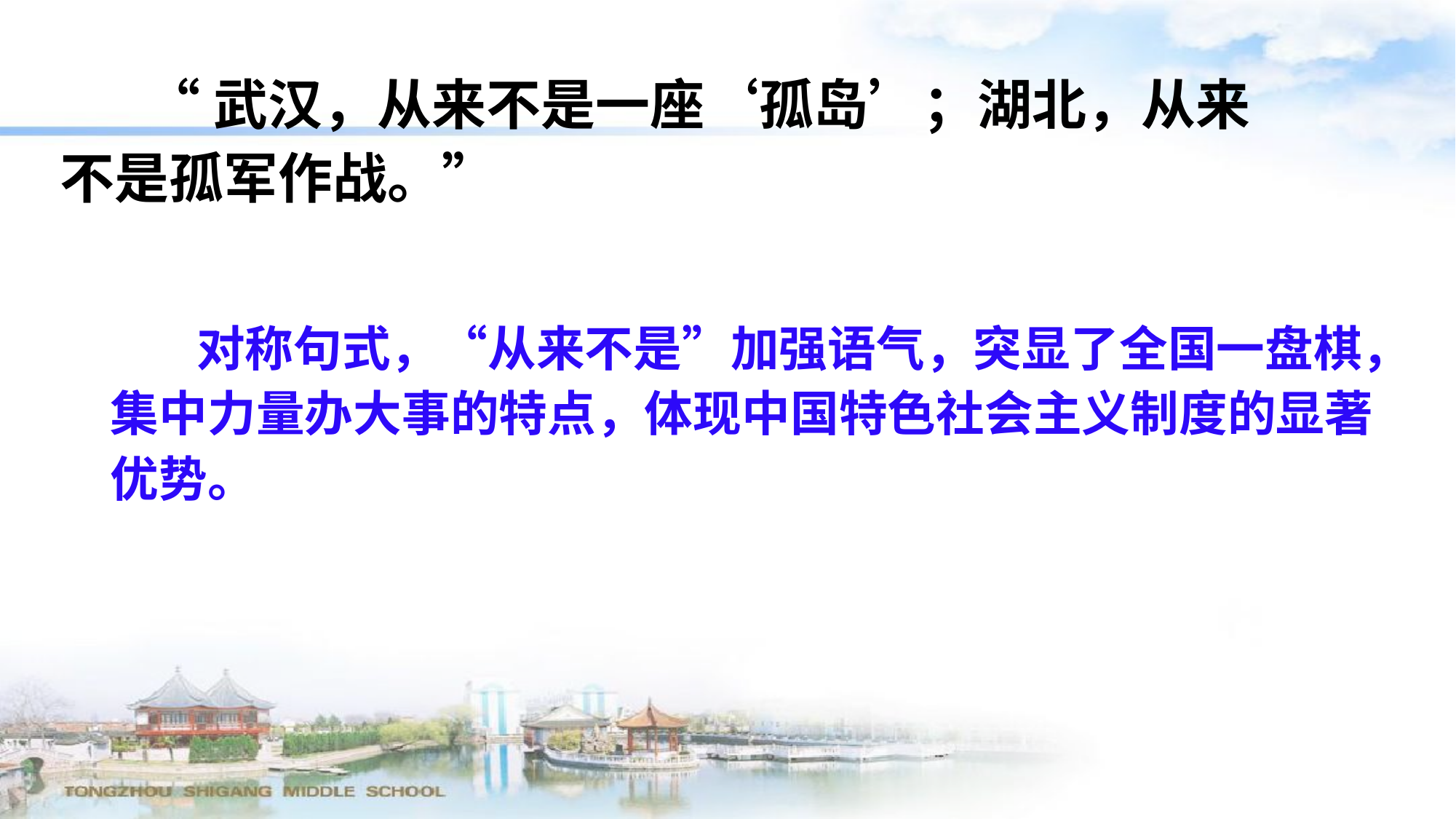

“武汉，从来不是一座‘孤岛’；湖北，从来不是孤军作战。”
对称句式，“从来不是”加强语气，突显了全国一盘棋，集中力量办大事的特点，体现中国特色社会主义制度的显著优势。